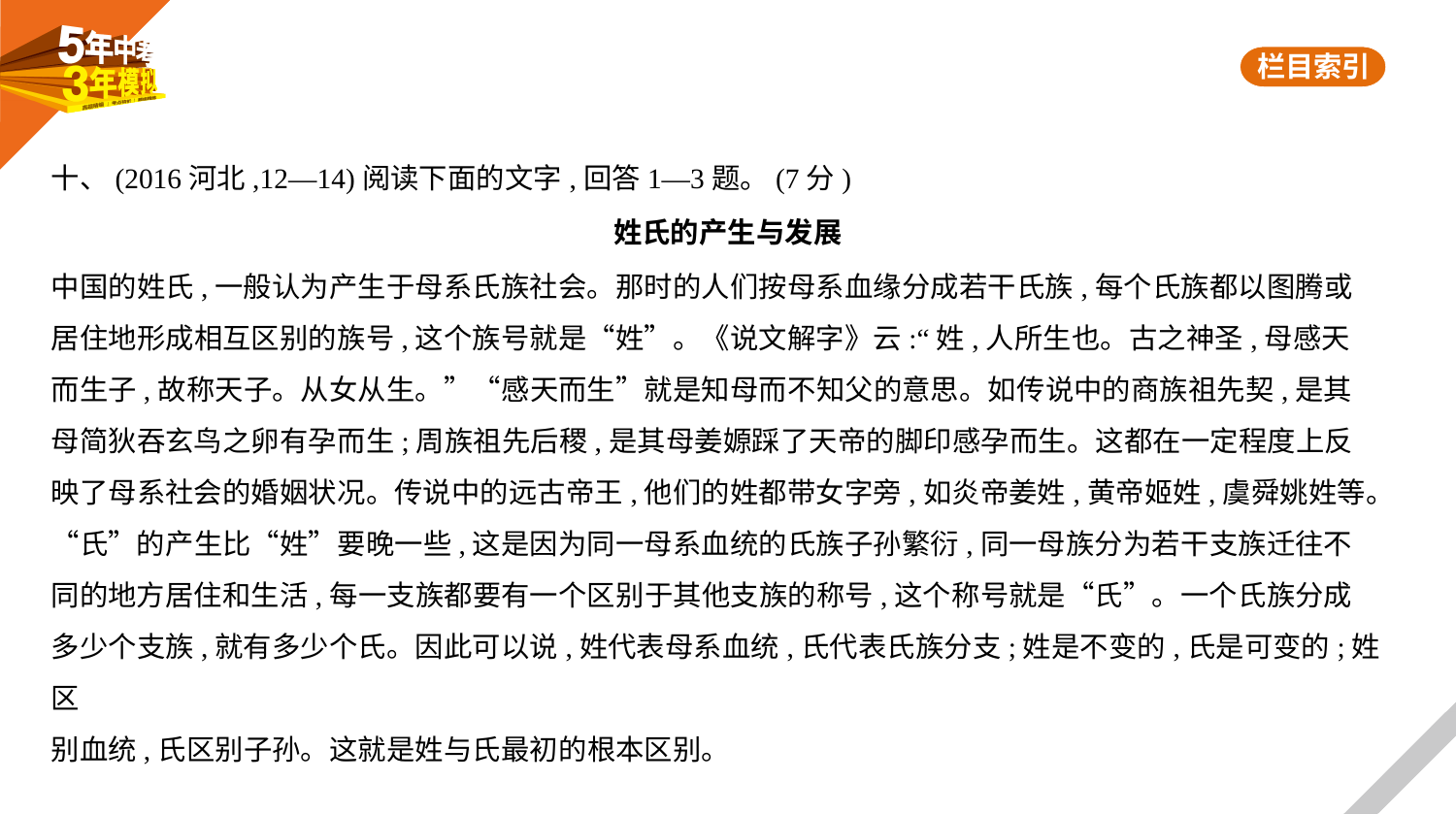

十、(2016河北,12—14)阅读下面的文字,回答1—3题。(7分)
姓氏的产生与发展
中国的姓氏,一般认为产生于母系氏族社会。那时的人们按母系血缘分成若干氏族,每个氏族都以图腾或
居住地形成相互区别的族号,这个族号就是“姓”。《说文解字》云:“姓,人所生也。古之神圣,母感天
而生子,故称天子。从女从生。”“感天而生”就是知母而不知父的意思。如传说中的商族祖先契,是其
母简狄吞玄鸟之卵有孕而生;周族祖先后稷,是其母姜嫄踩了天帝的脚印感孕而生。这都在一定程度上反
映了母系社会的婚姻状况。传说中的远古帝王,他们的姓都带女字旁,如炎帝姜姓,黄帝姬姓,虞舜姚姓等。
“氏”的产生比“姓”要晚一些,这是因为同一母系血统的氏族子孙繁衍,同一母族分为若干支族迁往不
同的地方居住和生活,每一支族都要有一个区别于其他支族的称号,这个称号就是“氏”。一个氏族分成
多少个支族,就有多少个氏。因此可以说,姓代表母系血统,氏代表氏族分支;姓是不变的,氏是可变的;姓区
别血统,氏区别子孙。这就是姓与氏最初的根本区别。